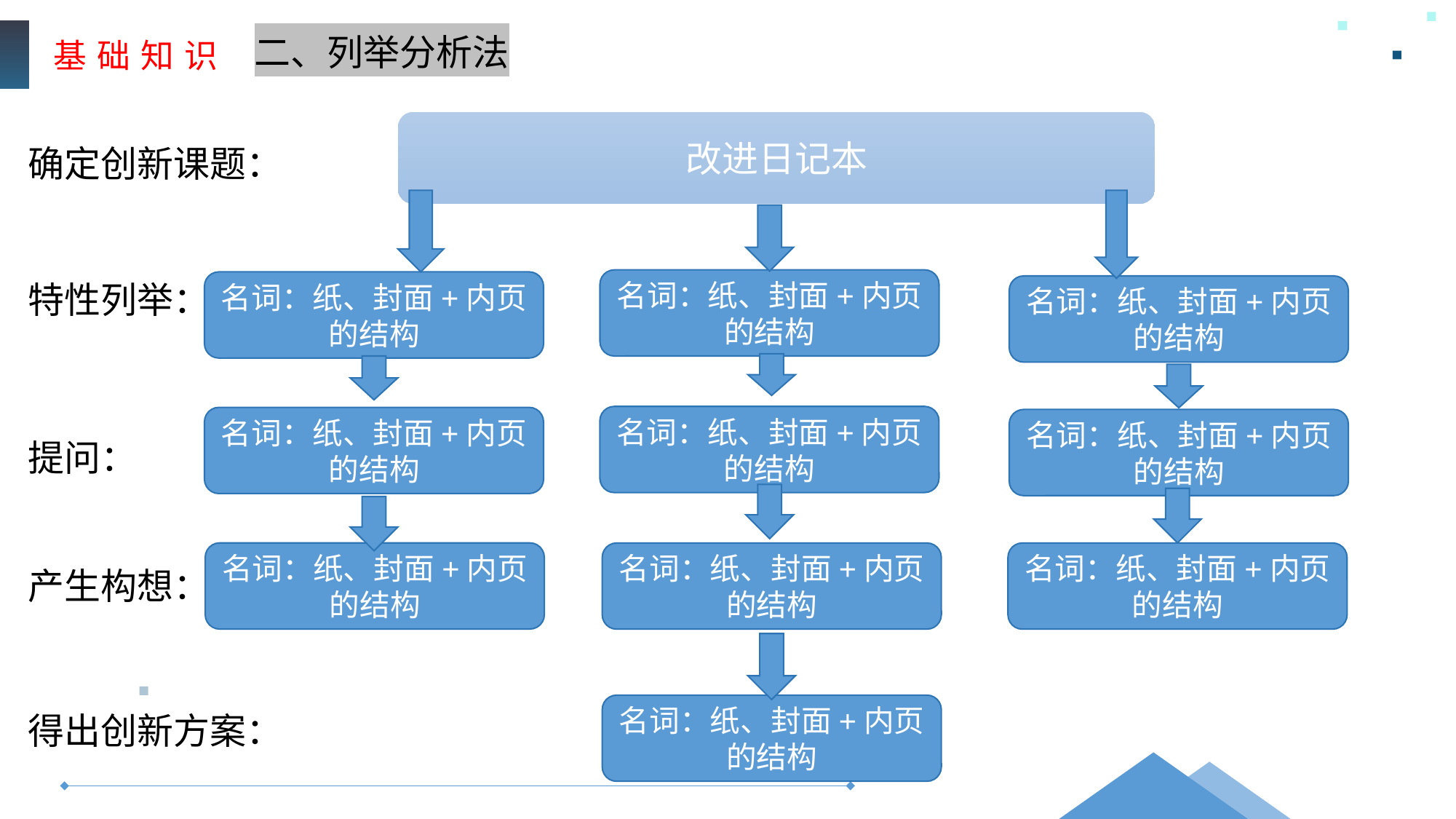

基 础 知 识

二、列举分析法
改进日记本
确定创新课题：

名词：纸、封面+内页的结构
特性列举：
名词：纸、封面+内页的结构
名词：纸、封面+内页的结构

名词：纸、封面+内页的结构
名词：纸、封面+内页的结构
名词：纸、封面+内页的结构
提问：

名词：纸、封面+内页的结构
名词：纸、封面+内页的结构
名词：纸、封面+内页的结构
产生构想：

名词：纸、封面+内页的结构
得出创新方案：